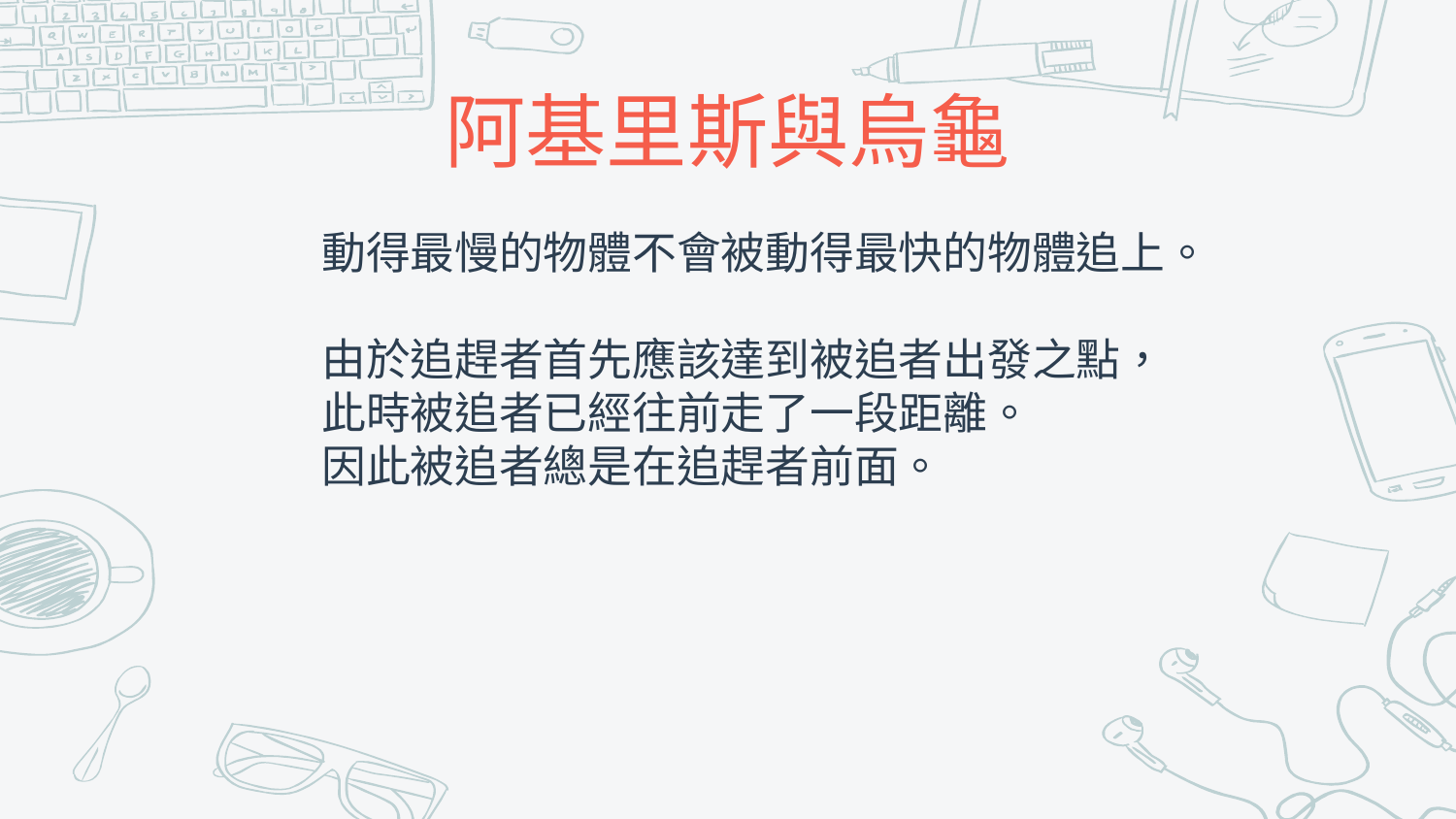

# 阿基里斯與烏龜
動得最慢的物體不會被動得最快的物體追上。

由於追趕者首先應該達到被追者出發之點，
此時被追者已經往前走了一段距離。
因此被追者總是在追趕者前面。